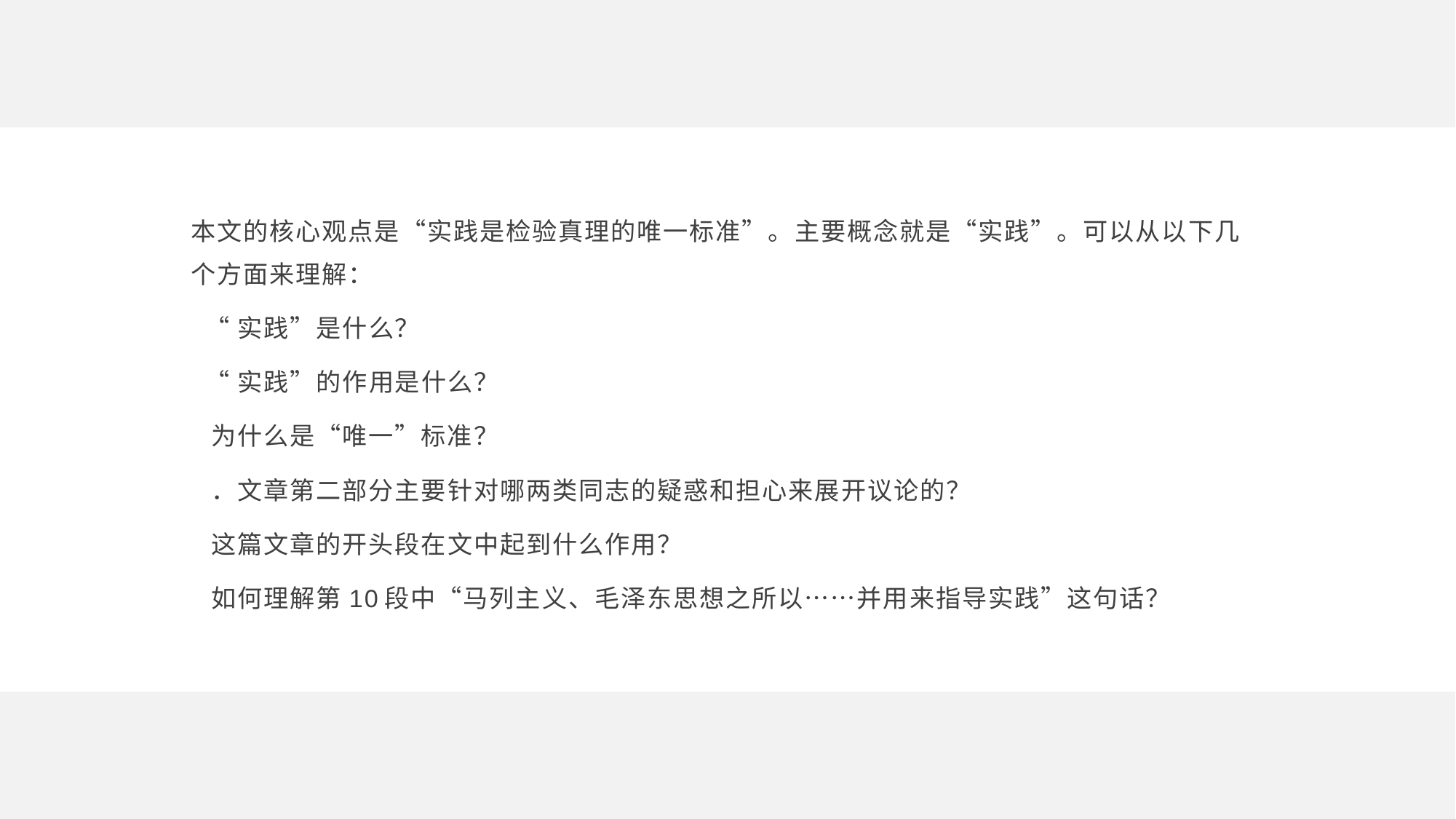

本文的核心观点是“实践是检验真理的唯一标准”。主要概念就是“实践”。可以从以下几个方面来理解：
  “实践”是什么？
  “实践”的作用是什么？
  为什么是“唯一”标准？
  ．文章第二部分主要针对哪两类同志的疑惑和担心来展开议论的？
  这篇文章的开头段在文中起到什么作用？
  如何理解第10段中“马列主义、毛泽东思想之所以……并用来指导实践”这句话？